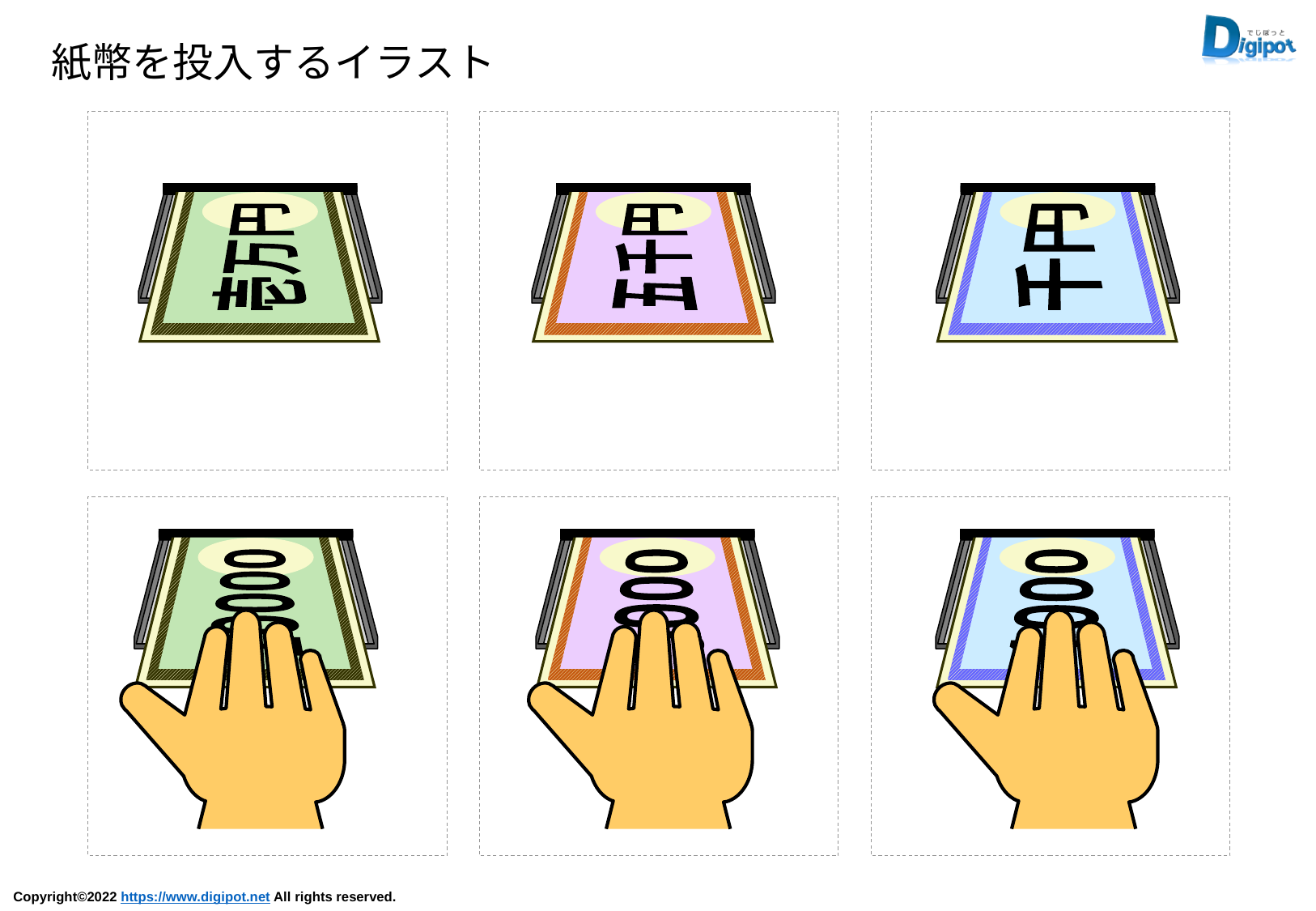

紙幣を投入するイラスト

壱万円

五千円

千円

10000

5000

1000